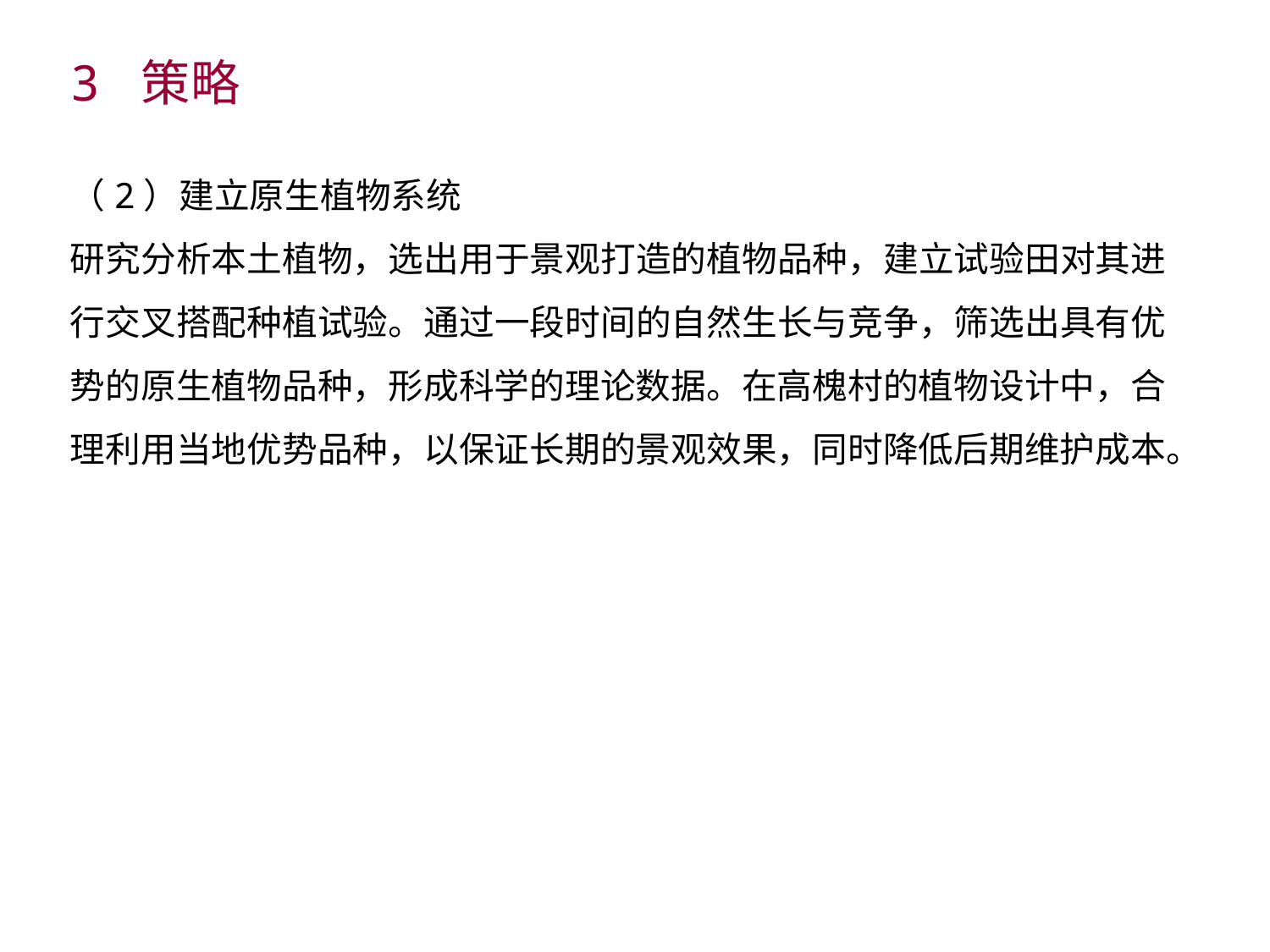

3 策略

（2）建立原生植物系统
研究分析本土植物，选出用于景观打造的植物品种，建立试验田对其进行交叉搭配种植试验。通过一段时间的自然生长与竞争，筛选出具有优势的原生植物品种，形成科学的理论数据。在高槐村的植物设计中，合理利用当地优势品种，以保证长期的景观效果，同时降低后期维护成本。